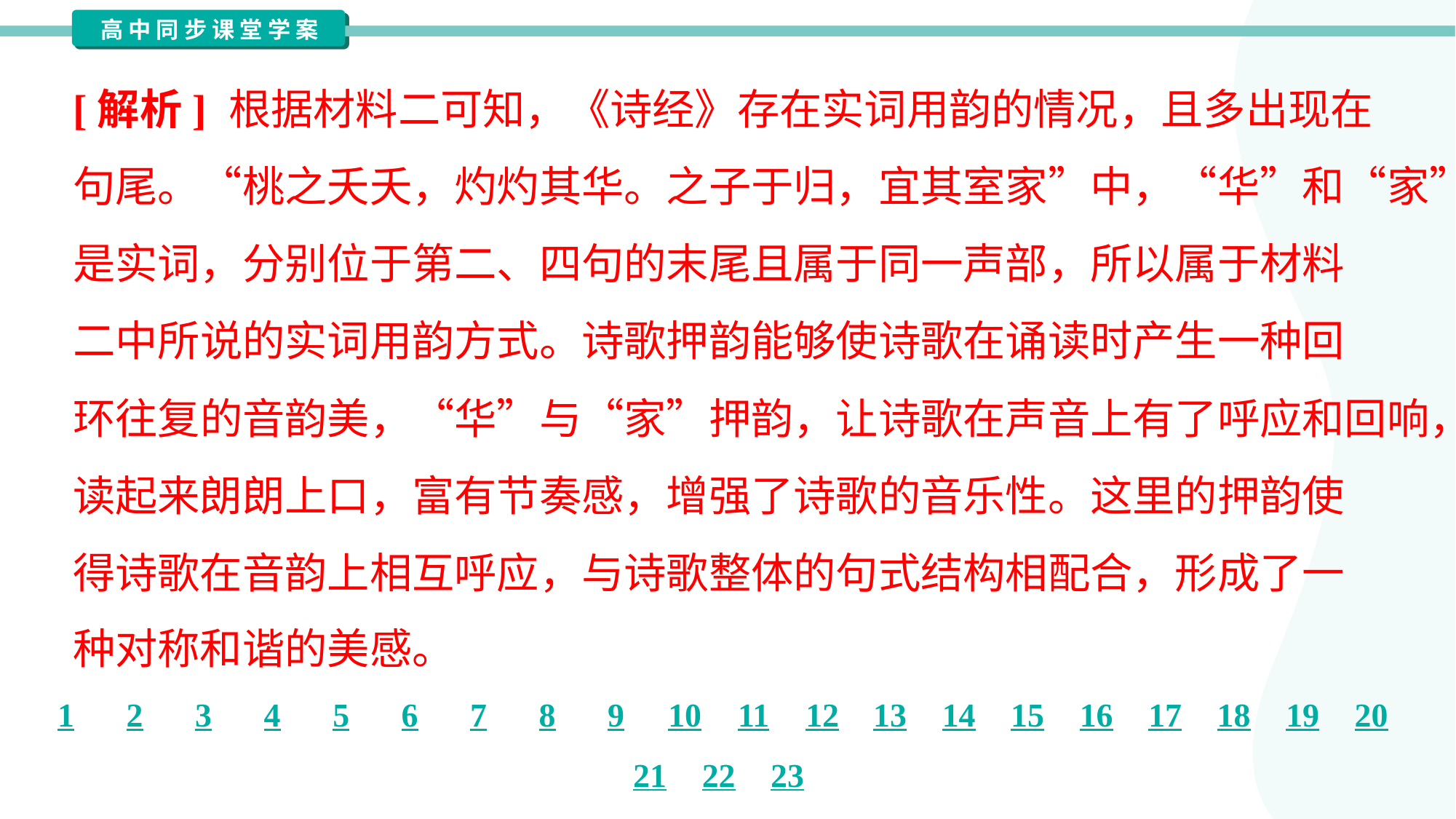

[解析] 根据材料二可知，《诗经》存在实词用韵的情况，且多出现在
句尾。“桃之夭夭，灼灼其华。之子于归，宜其室家”中，“华”和“家”都
是实词，分别位于第二、四句的末尾且属于同一声部，所以属于材料
二中所说的实词用韵方式。诗歌押韵能够使诗歌在诵读时产生一种回
环往复的音韵美，“华”与“家”押韵，让诗歌在声音上有了呼应和回响，
读起来朗朗上口，富有节奏感，增强了诗歌的音乐性。这里的押韵使
得诗歌在音韵上相互呼应，与诗歌整体的句式结构相配合，形成了一
种对称和谐的美感。